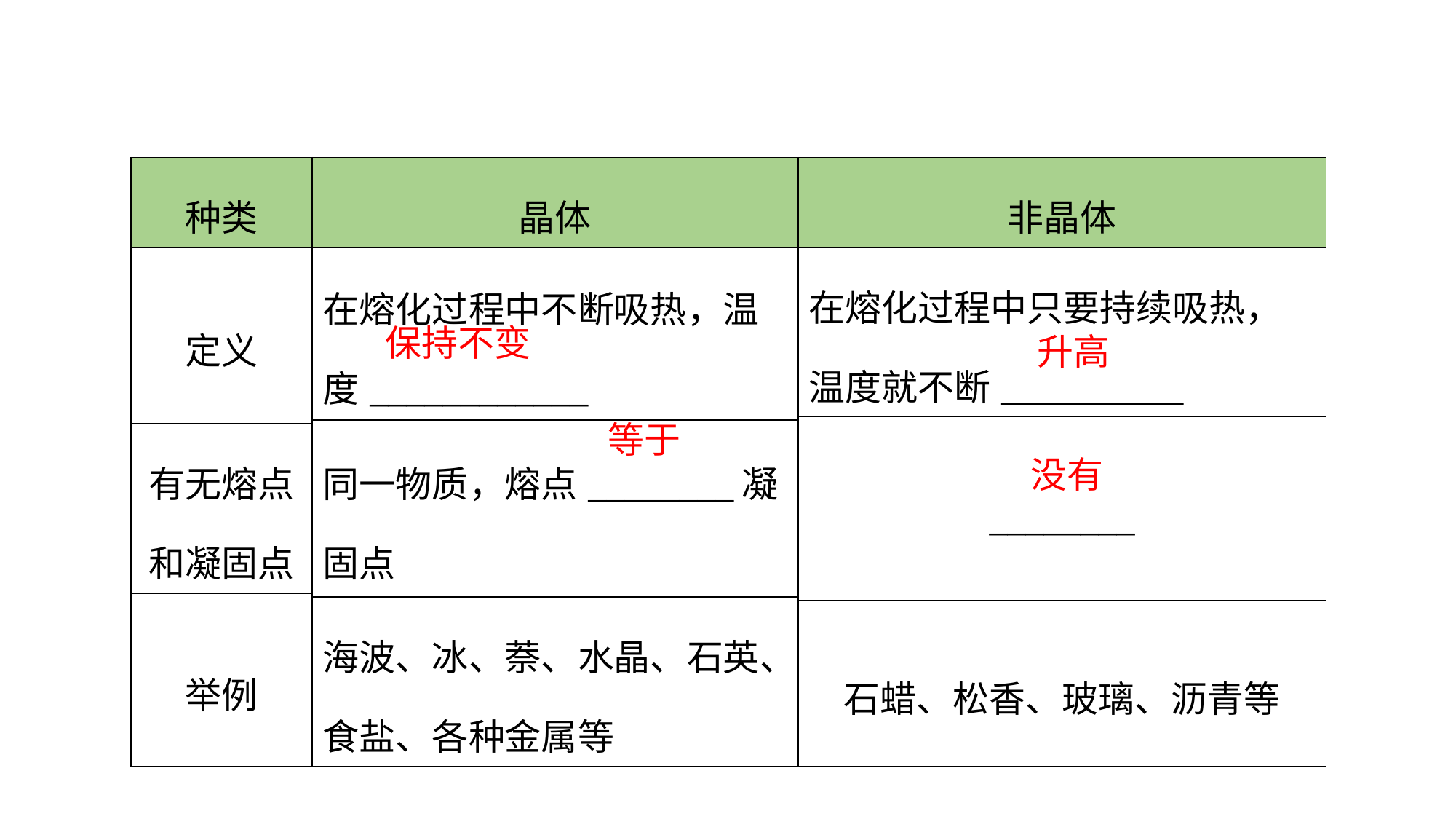

| 种类 | 晶体 | 非晶体 |
| --- | --- | --- |
| 定义 | 在熔化过程中不断吸热，温度\_\_\_\_\_\_\_\_\_\_\_\_ | 在熔化过程中只要持续吸热，温度就不断\_\_\_\_\_\_\_\_\_\_ |
|  |  | \_\_\_\_\_\_\_\_ |
|  | 同一物质，熔点\_\_\_\_\_\_\_\_凝固点 |  |
| 有无熔点 和凝固点 |  |  |
| 举例 |  |  |
|  | 海波、冰、萘、水晶、石英、 食盐、各种金属等 |  |
|  |  | 石蜡、松香、玻璃、沥青等 |
保持不变
升高
等于
没有